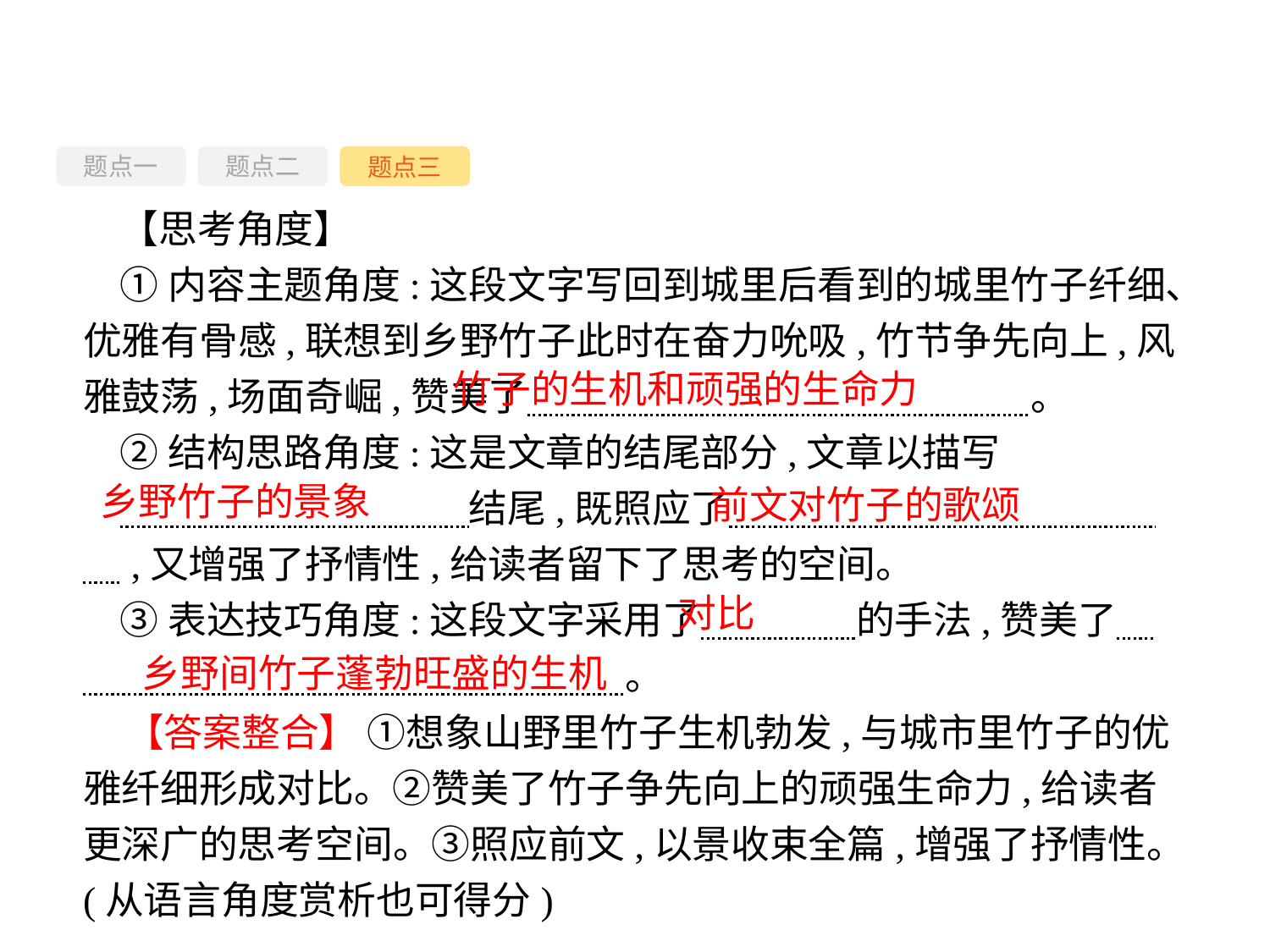

题点一
题点三
题点二
【思考角度】
①内容主题角度:这段文字写回到城里后看到的城里竹子纤细、优雅有骨感,联想到乡野竹子此时在奋力吮吸,竹节争先向上,风雅鼓荡,场面奇崛,赞美了　　　　　　　　　　　　　。
②结构思路角度:这是文章的结尾部分,文章以描写
　　　　　　　　　结尾,既照应了　　　　　　　　　　　　,又增强了抒情性,给读者留下了思考的空间。
③表达技巧角度:这段文字采用了　　　　的手法,赞美了　　　　　　　　　　　　　　　。
竹子的生机和顽强的生命力
乡野竹子的景象
前文对竹子的歌颂
对比
乡野间竹子蓬勃旺盛的生机
【答案整合】 ①想象山野里竹子生机勃发,与城市里竹子的优雅纤细形成对比。②赞美了竹子争先向上的顽强生命力,给读者更深广的思考空间。③照应前文,以景收束全篇,增强了抒情性。(从语言角度赏析也可得分)
-79-